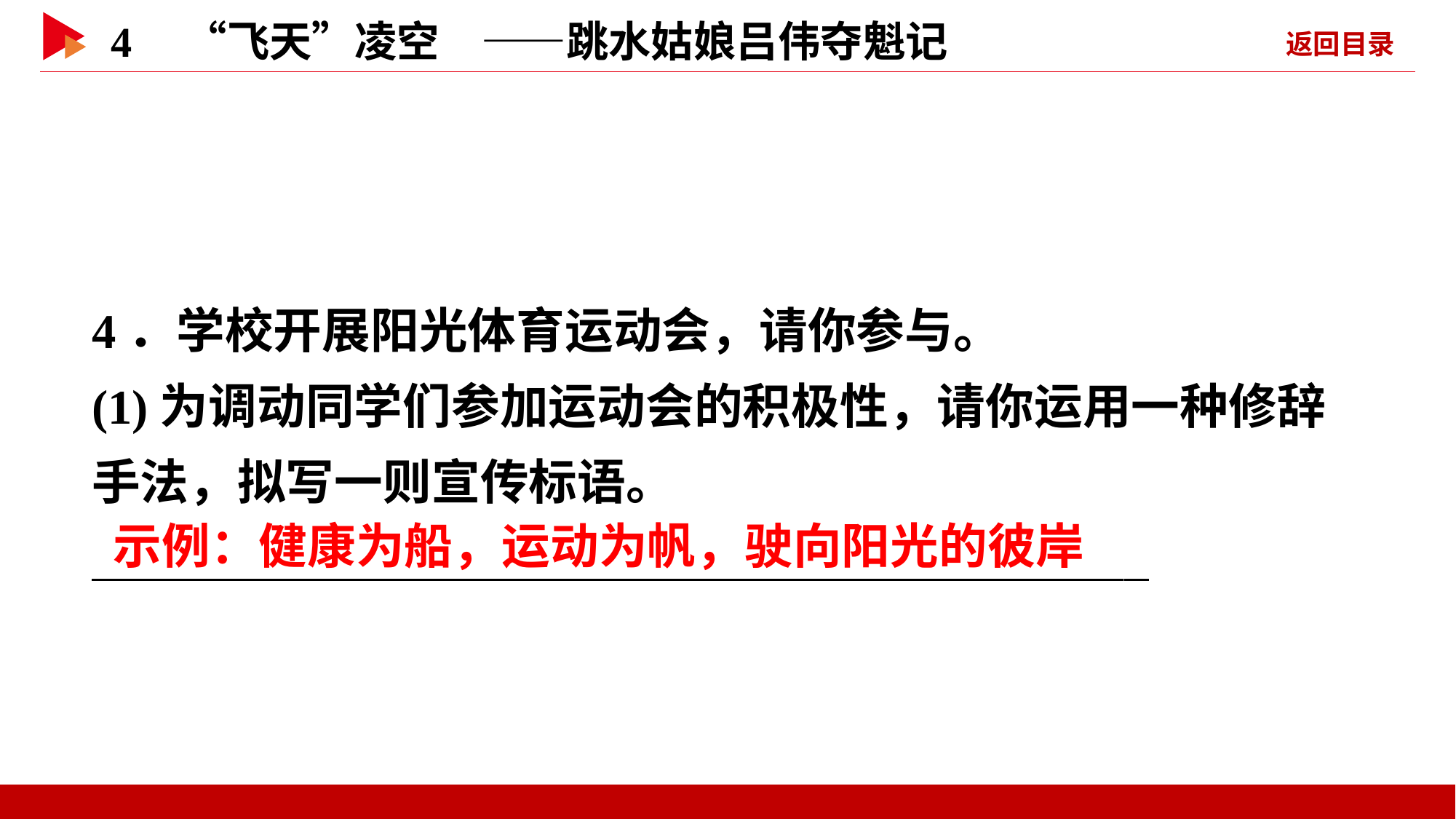

4．学校开展阳光体育运动会，请你参与。
(1)为调动同学们参加运动会的积极性，请你运用一种修辞手法，拟写一则宣传标语。
                                                                             _
 示例：健康为船，运动为帆，驶向阳光的彼岸